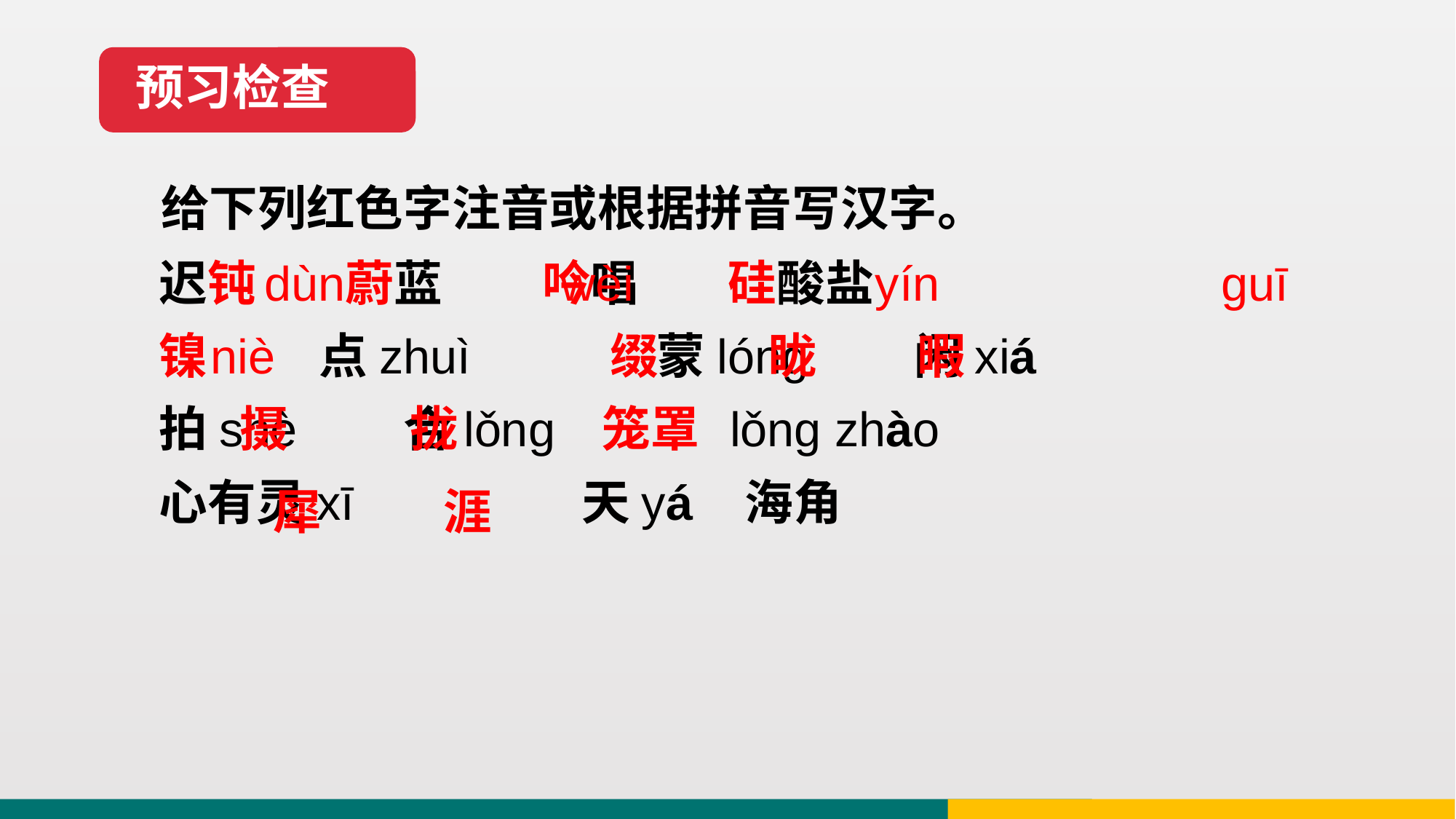

预习检查
给下列红色字注音或根据拼音写汉字。
迟钝        蔚蓝         吟唱        硅酸盐
镍          点zhuì      蒙lóng       闲xiá
拍shè       合lǒng      lǒng zhào
心有灵xī                天yá   海角
      dùn                wèi                  yín                     guī
  niè                        缀          眬         暇
    摄           拢             笼罩
       犀           涯